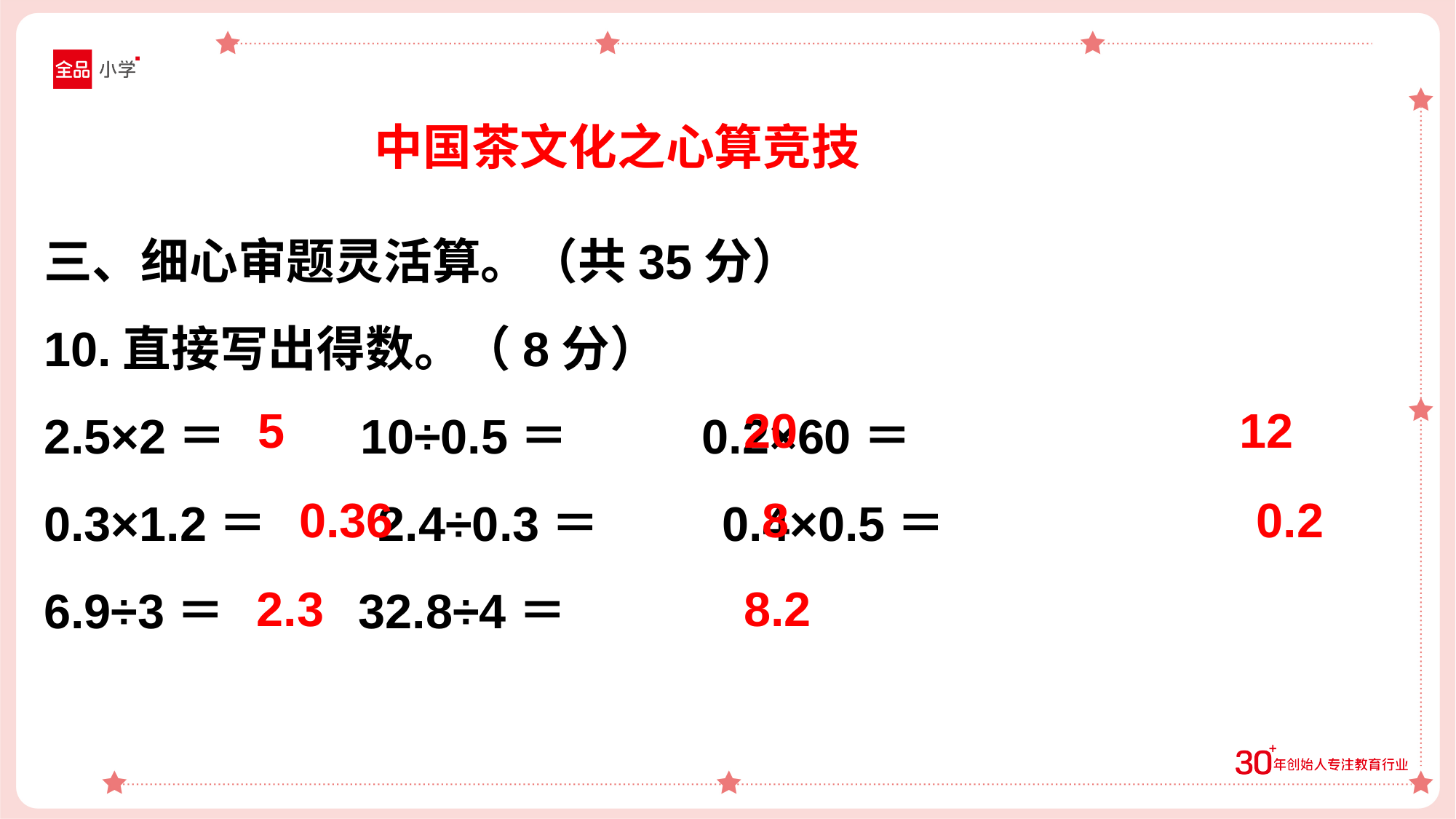

中国茶文化之心算竞技
三、细心审题灵活算。（共35分）
10.直接写出得数。（8分）
2.5×2＝           10÷0.5＝           0.2×60＝
0.3×1.2＝         2.4÷0.3＝          0.4×0.5＝
6.9÷3＝           32.8÷4＝
5
20
12
0.36
8
0.2
2.3
8.2